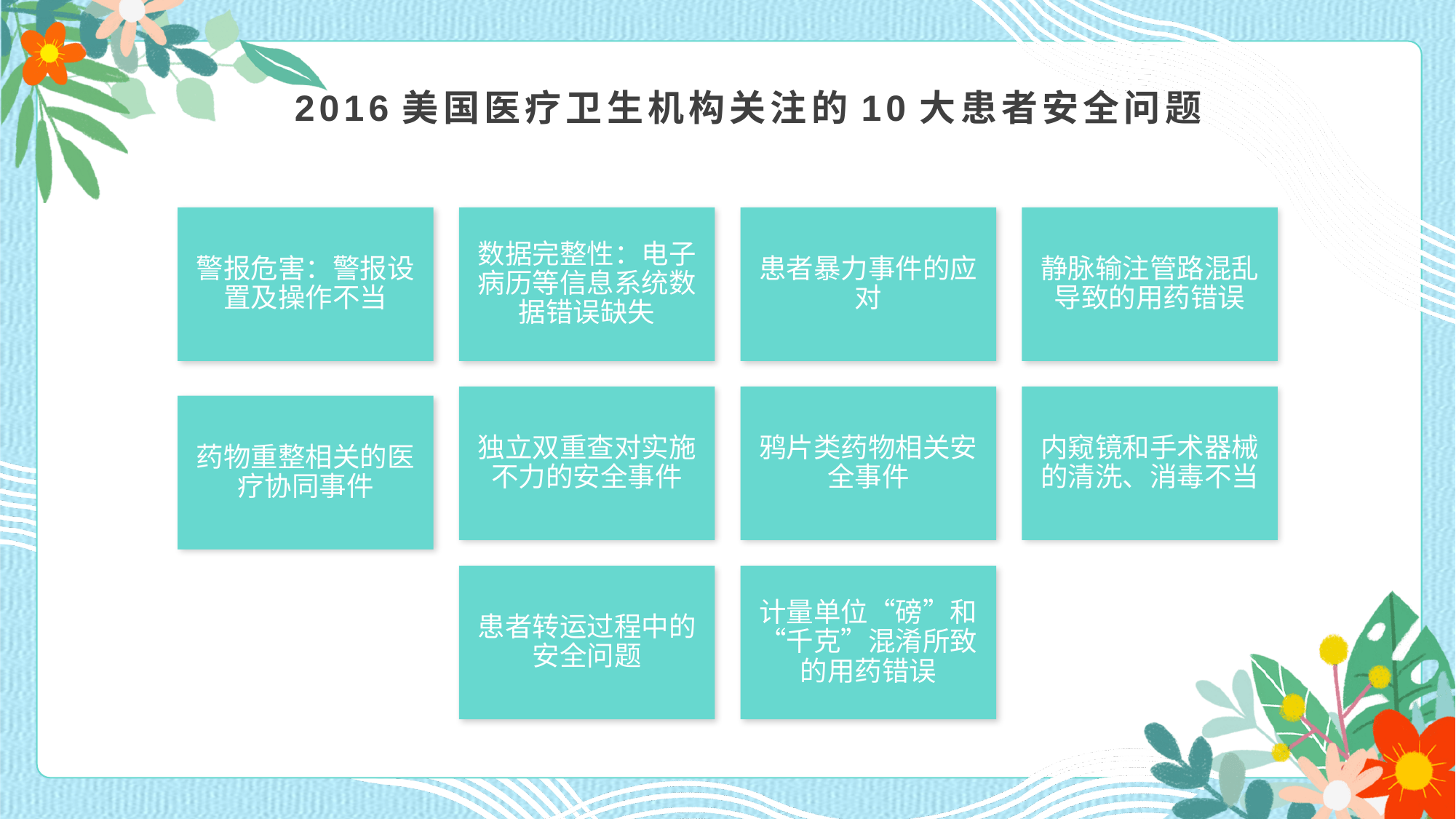

2016美国医疗卫生机构关注的10大患者安全问题
警报危害：警报设置及操作不当
数据完整性：电子病历等信息系统数据错误缺失
患者暴力事件的应对
静脉输注管路混乱导致的用药错误
独立双重查对实施不力的安全事件
鸦片类药物相关安全事件
内窥镜和手术器械的清洗、消毒不当
药物重整相关的医疗协同事件
患者转运过程中的安全问题
计量单位“磅”和“千克”混淆所致的用药错误